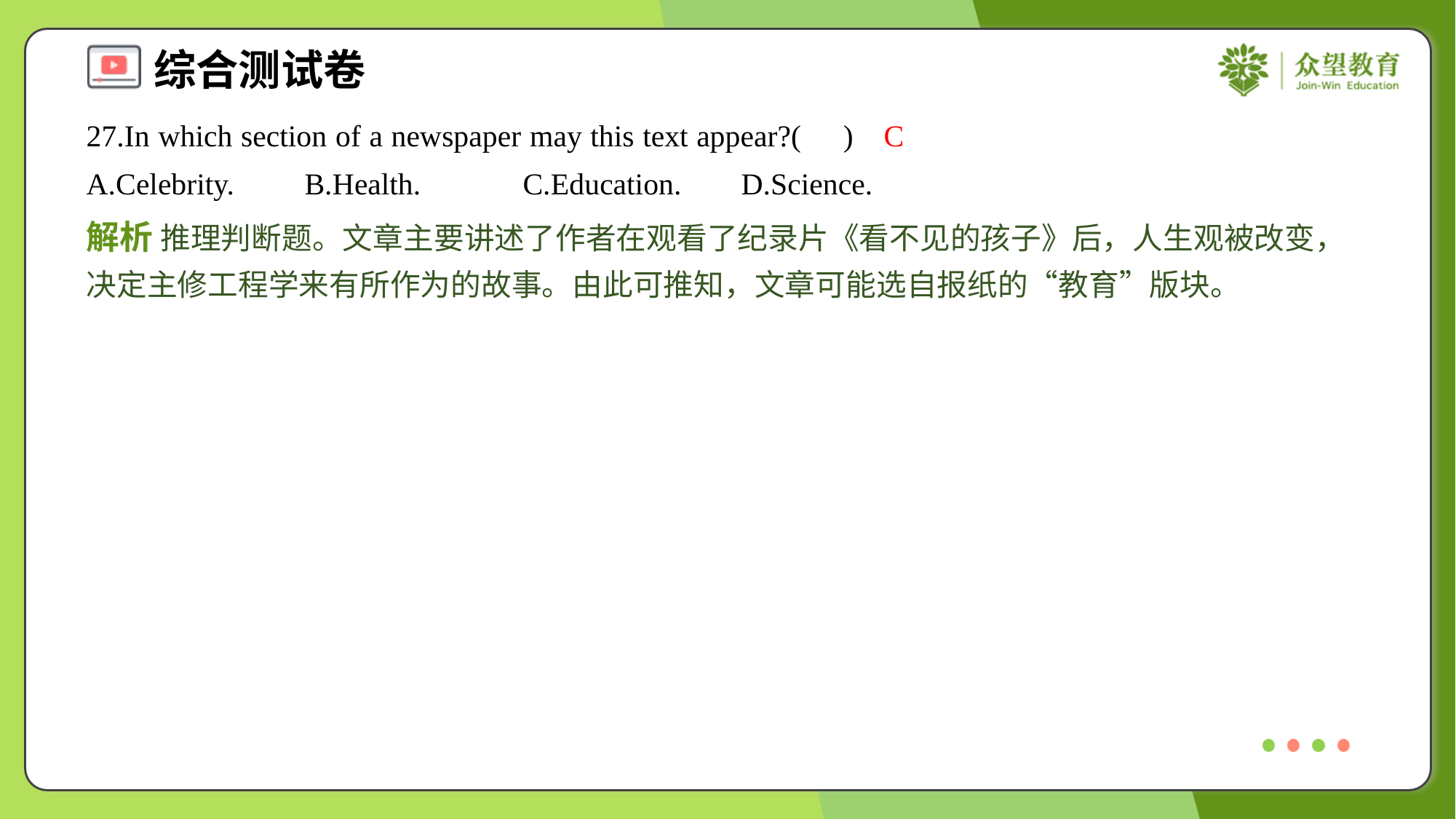

27.In which section of a newspaper may this text appear?(     )
C
A.Celebrity.	B.Health.	C.Education.	D.Science.
解析 推理判断题。文章主要讲述了作者在观看了纪录片《看不见的孩子》后，人生观被改变，决定主修工程学来有所作为的故事。由此可推知，文章可能选自报纸的“教育”版块。